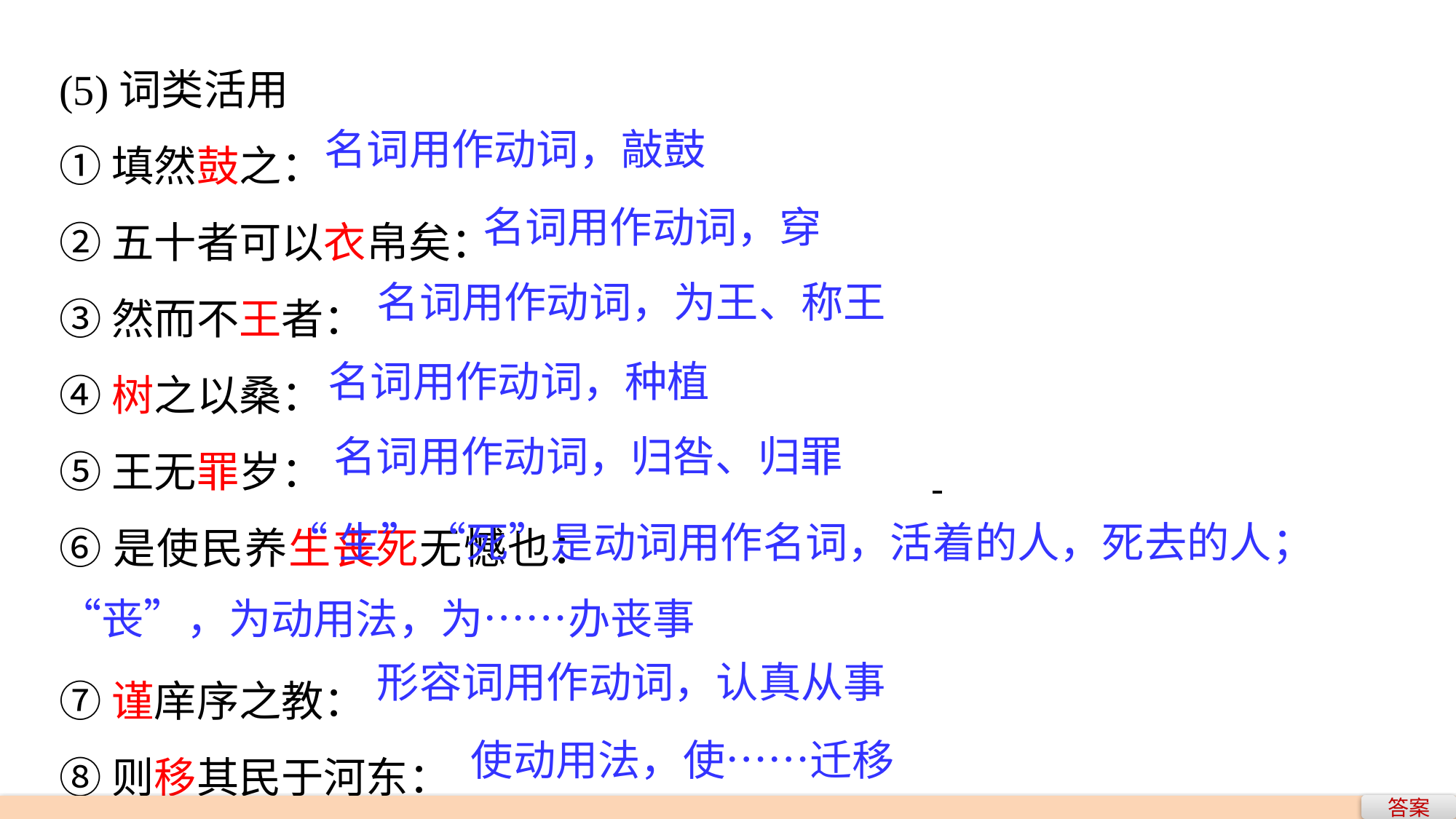

(5)词类活用
①填然鼓之：
②五十者可以衣帛矣：
③然而不王者：
④树之以桑：
⑤王无罪岁：
⑥是使民养生丧死无憾也：
⑦谨庠序之教：
⑧则移其民于河东：
名词用作动词，敲鼓
名词用作动词，穿
名词用作动词，为王、称王
名词用作动词，种植
名词用作动词，归咎、归罪
                        “生”“死”是动词用作名词，活着的人，死去的人；“丧”，为动用法，为……办丧事
形容词用作动词，认真从事
使动用法，使……迁移
答案